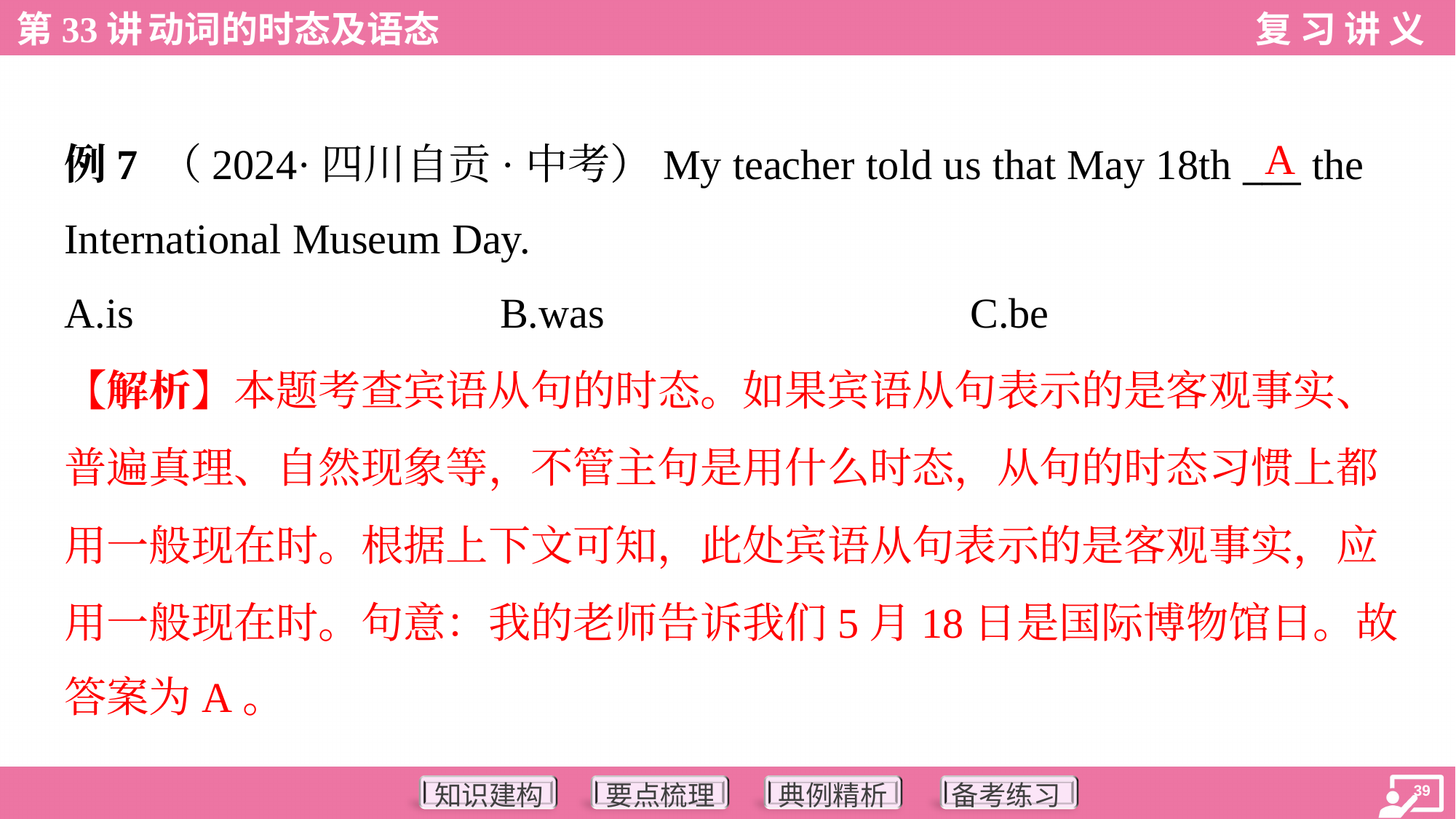

A
例7 （2024·四川自贡·中考）My teacher told us that May 18th ___ the
International Museum Day.
A.is	B.was	C.be
【解析】本题考查宾语从句的时态。如果宾语从句表示的是客观事实、
普遍真理、自然现象等，不管主句是用什么时态，从句的时态习惯上都
用一般现在时。根据上下文可知，此处宾语从句表示的是客观事实，应
用一般现在时。句意：我的老师告诉我们5月18日是国际博物馆日。故
答案为A。